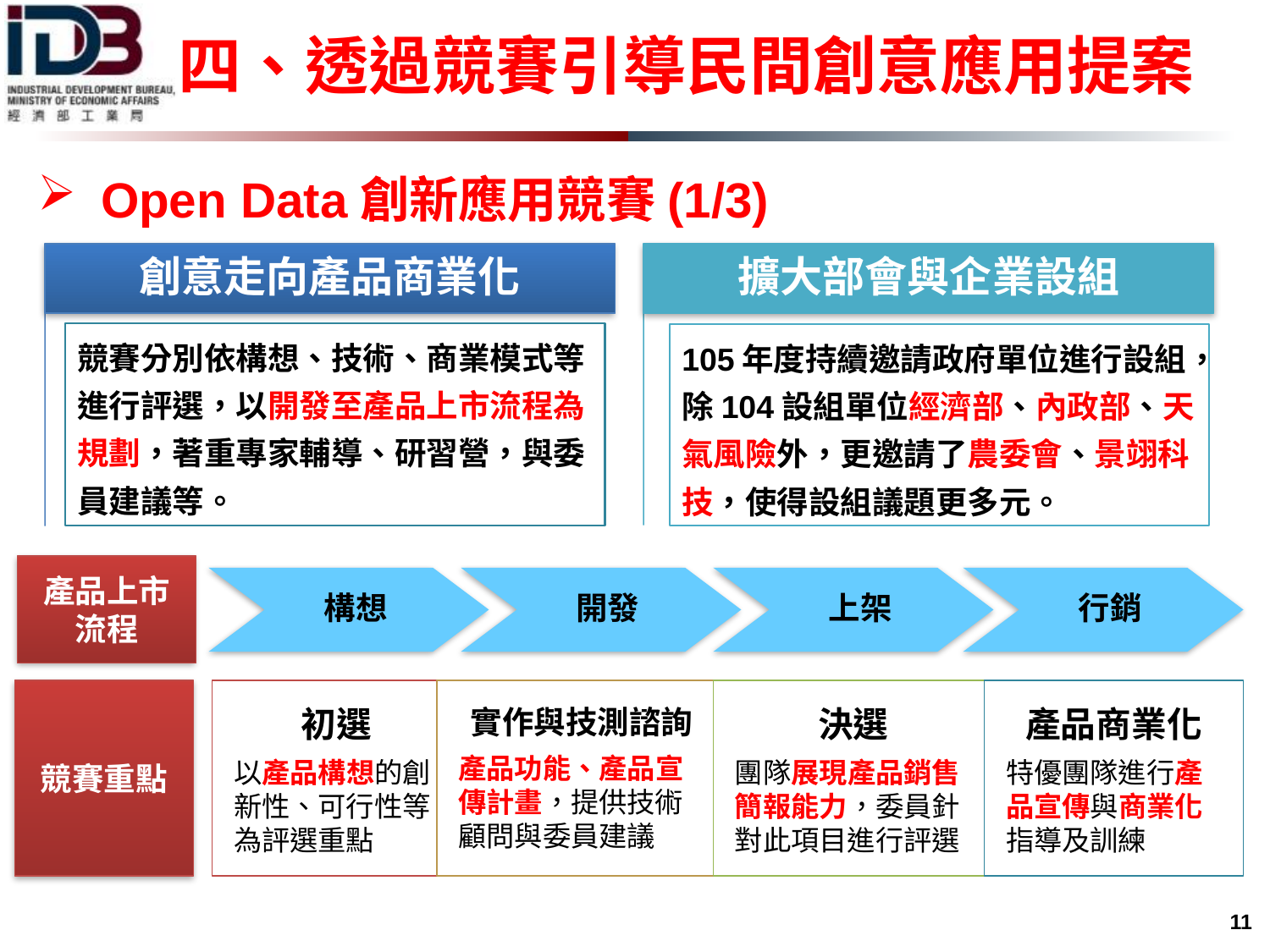

四、透過競賽引導民間創意應用提案
Open Data創新應用競賽(1/3)
創意走向產品商業化
擴大部會與企業設組

競賽分別依構想、技術、商業模式等進行評選，以開發至產品上市流程為規劃，著重專家輔導、研習營，與委員建議等。
105年度持續邀請政府單位進行設組，除104設組單位經濟部、內政部、天氣風險外，更邀請了農委會、景翊科技，使得設組議題更多元。
產品上市流程
行銷
構想
開發
上架
競賽重點
初選
以產品構想的創新性、可行性等為評選重點
實作與技測諮詢
產品功能、產品宣傳計畫，提供技術顧問與委員建議
決選
團隊展現產品銷售簡報能力，委員針對此項目進行評選
產品商業化
特優團隊進行產品宣傳與商業化指導及訓練
11